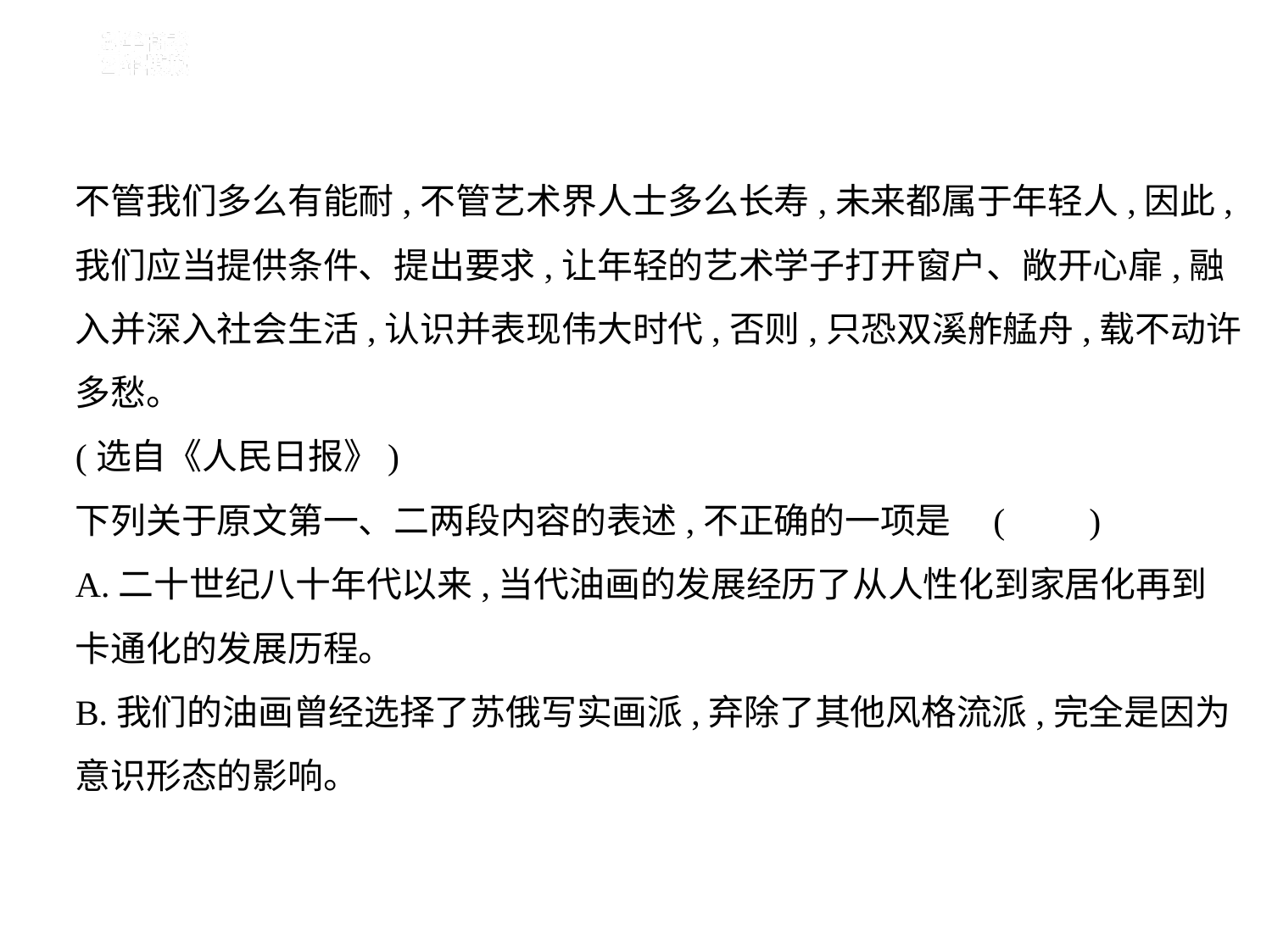

不管我们多么有能耐,不管艺术界人士多么长寿,未来都属于年轻人,因此,
我们应当提供条件、提出要求,让年轻的艺术学子打开窗户、敞开心扉,融
入并深入社会生活,认识并表现伟大时代,否则,只恐双溪舴艋舟,载不动许
多愁。
(选自《人民日报》)
下列关于原文第一、二两段内容的表述,不正确的一项是 (　    )
A.二十世纪八十年代以来,当代油画的发展经历了从人性化到家居化再到
卡通化的发展历程。
B.我们的油画曾经选择了苏俄写实画派,弃除了其他风格流派,完全是因为
意识形态的影响。